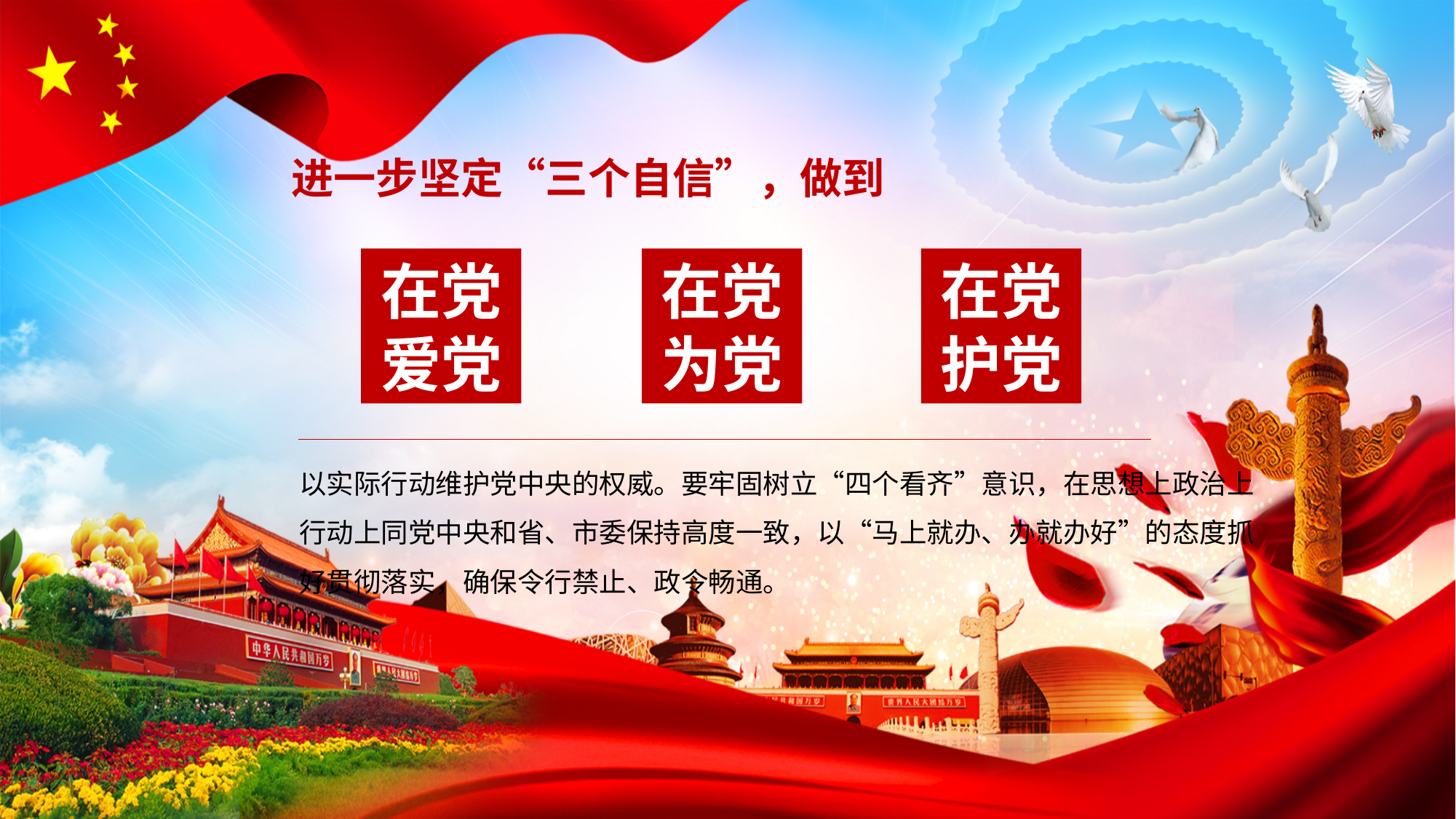

进一步坚定“三个自信”，做到
在党爱党
在党为党
在党护党
以实际行动维护党中央的权威。要牢固树立“四个看齐”意识，在思想上政治上行动上同党中央和省、市委保持高度一致，以“马上就办、办就办好”的态度抓好贯彻落实，确保令行禁止、政令畅通。